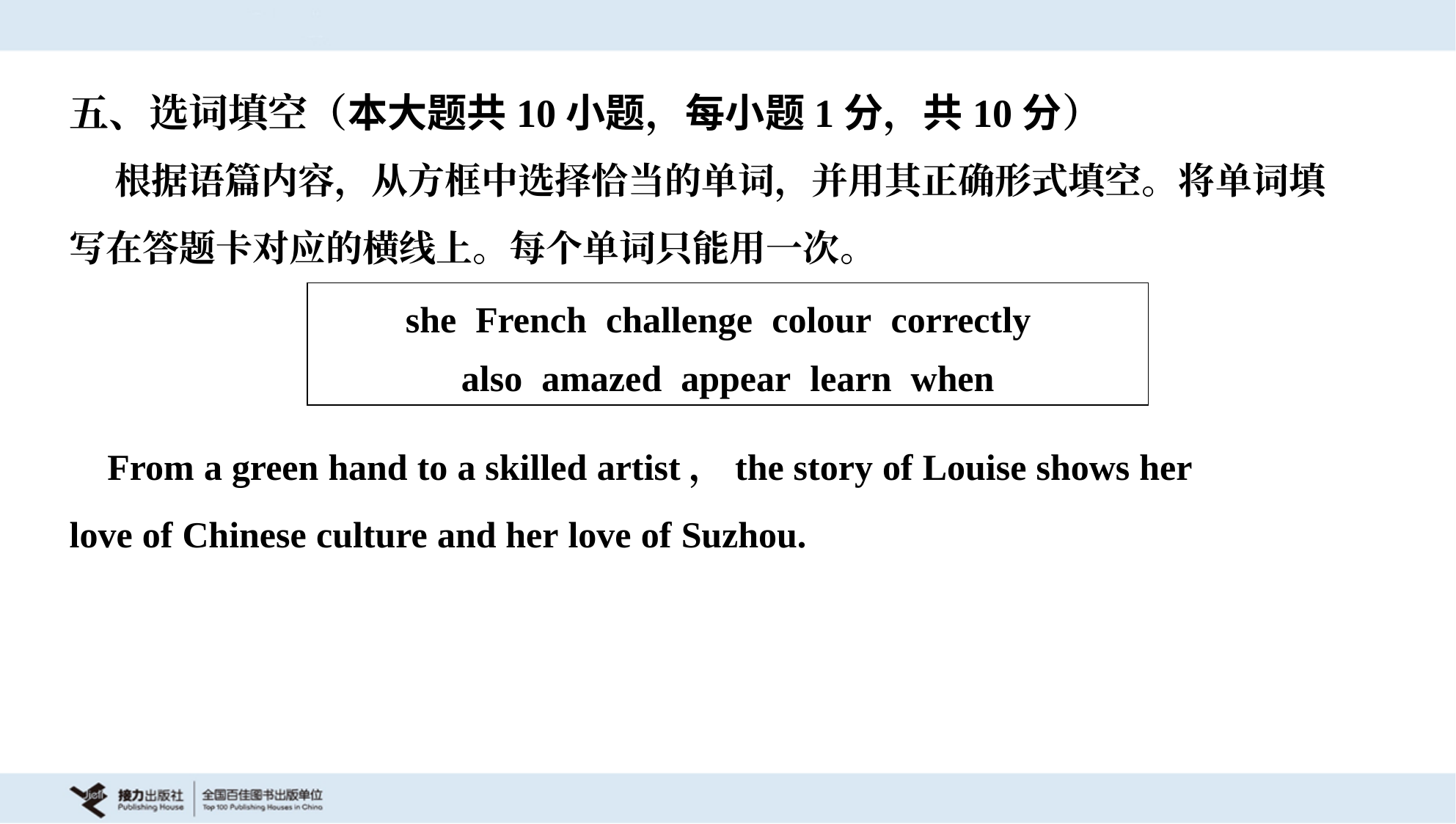

五、选词填空（本大题共10小题，每小题1分，共10分）
    根据语篇内容，从方框中选择恰当的单词，并用其正确形式填空。将单词填
写在答题卡对应的横线上。每个单词只能用一次。
| she French challenge colour correctly also amazed appear learn when |
| --- |
    From a green hand to a skilled artist，the story of Louise shows her
love of Chinese culture and her love of Suzhou.